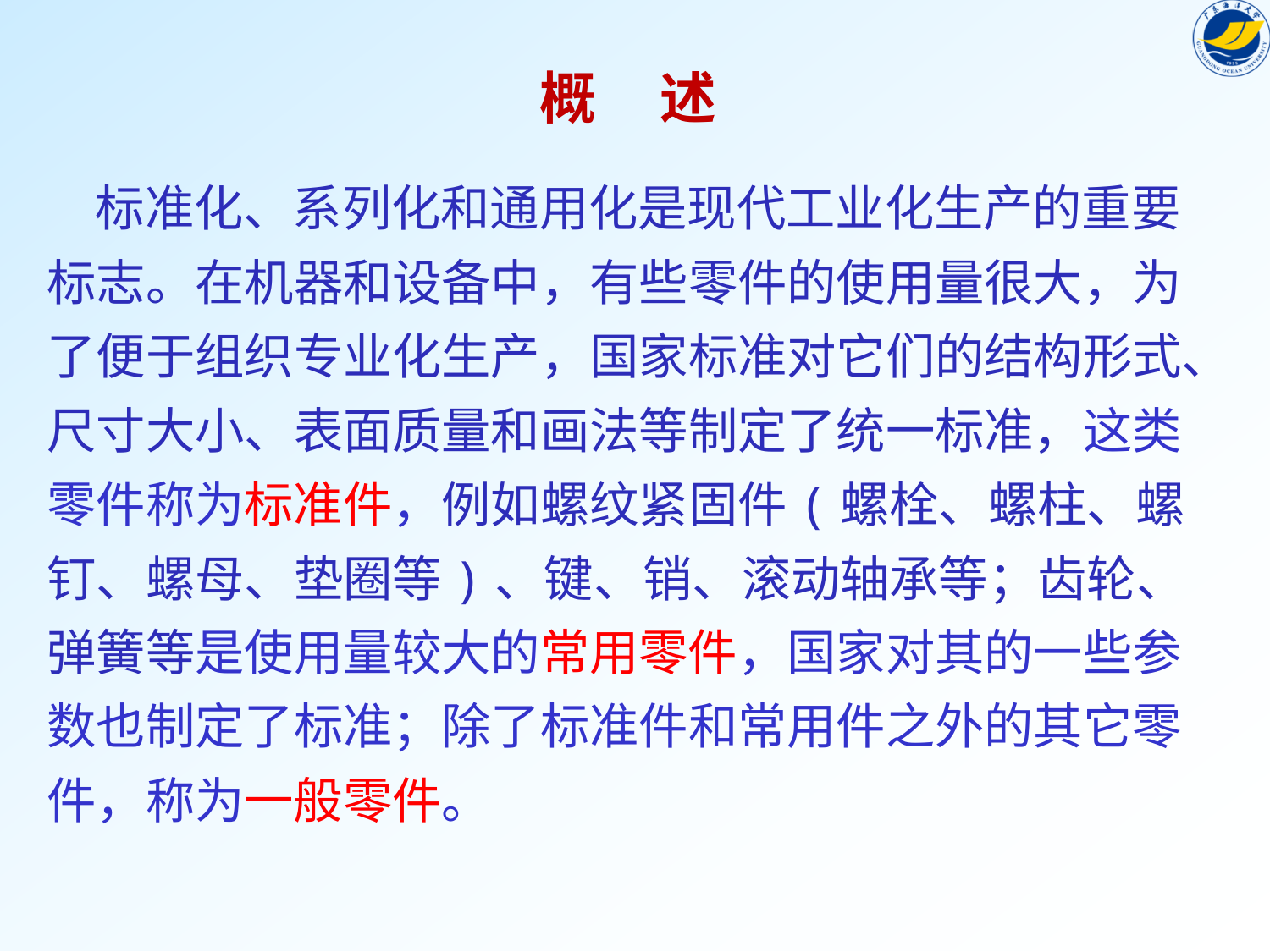

概     述
    标准化、系列化和通用化是现代工业化生产的重要标志。在机器和设备中，有些零件的使用量很大，为了便于组织专业化生产，国家标准对它们的结构形式、尺寸大小、表面质量和画法等制定了统一标准，这类零件称为标准件，例如螺纹紧固件(螺栓、螺柱、螺钉、螺母、垫圈等)、键、销、滚动轴承等；齿轮、弹簧等是使用量较大的常用零件，国家对其的一些参数也制定了标准；除了标准件和常用件之外的其它零件，称为一般零件。